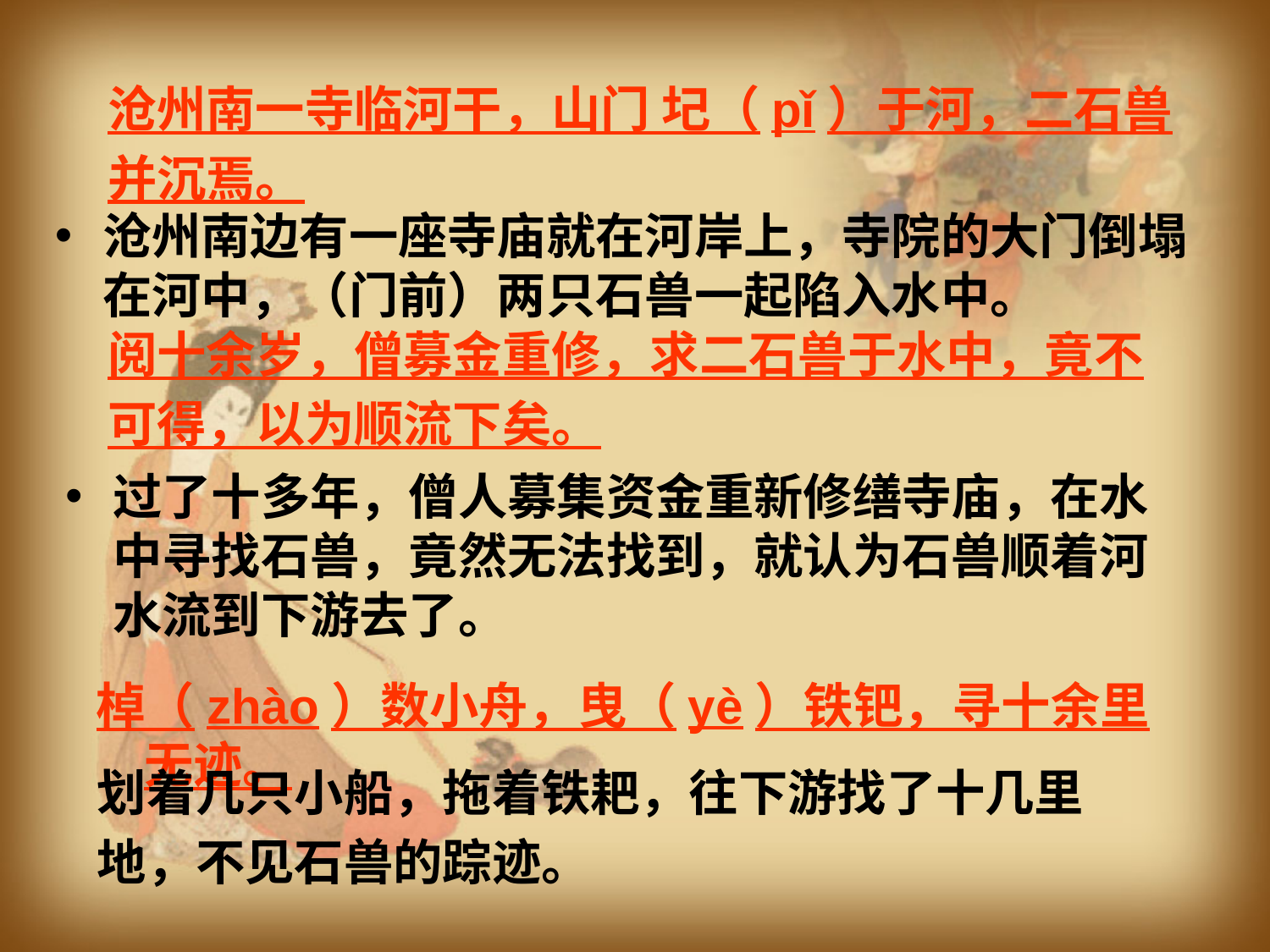

沧州南一寺临河干，山门 圮（pǐ）于河，二石兽
并沉焉。
沧州南边有一座寺庙就在河岸上，寺院的大门倒塌在河中，（门前）两只石兽一起陷入水中。
阅十余岁，僧募金重修，求二石兽于水中，竟不
可得，以为顺流下矣。
过了十多年，僧人募集资金重新修缮寺庙，在水中寻找石兽，竟然无法找到，就认为石兽顺着河水流到下游去了。
棹（zhào）数小舟，曳（yè）铁钯，寻十余里无迹。
划着几只小船，拖着铁耙，往下游找了十几里
地，不见石兽的踪迹。